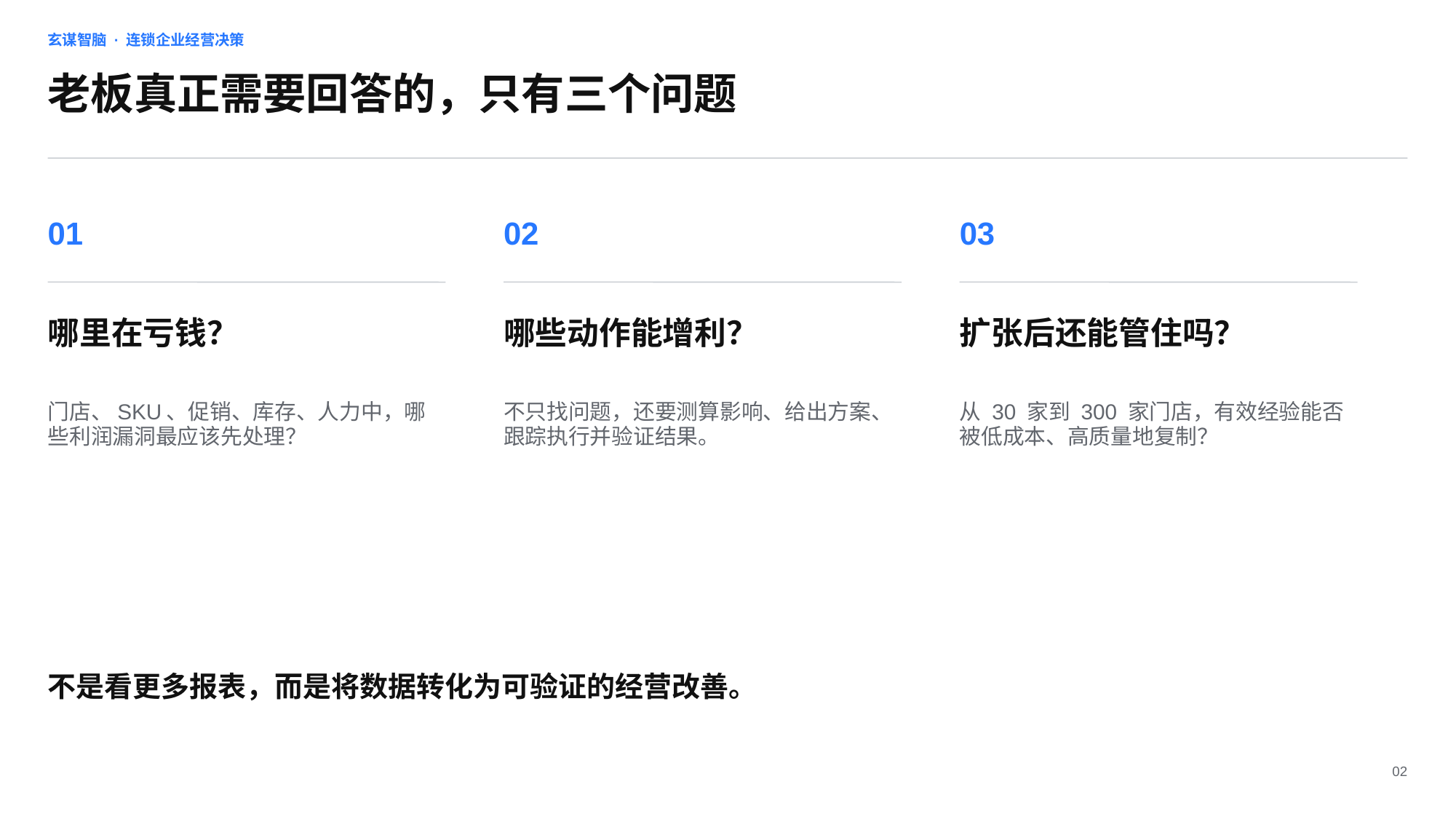

玄谋智脑 · 连锁企业经营决策
老板真正需要回答的，只有三个问题

01
02
03

哪里在亏钱？
哪些动作能增利？
扩张后还能管住吗？
门店、SKU、促销、库存、人力中，哪些利润漏洞最应该先处理？
不只找问题，还要测算影响、给出方案、跟踪执行并验证结果。
从 30 家到 300 家门店，有效经验能否被低成本、高质量地复制？
不是看更多报表，而是将数据转化为可验证的经营改善。
02